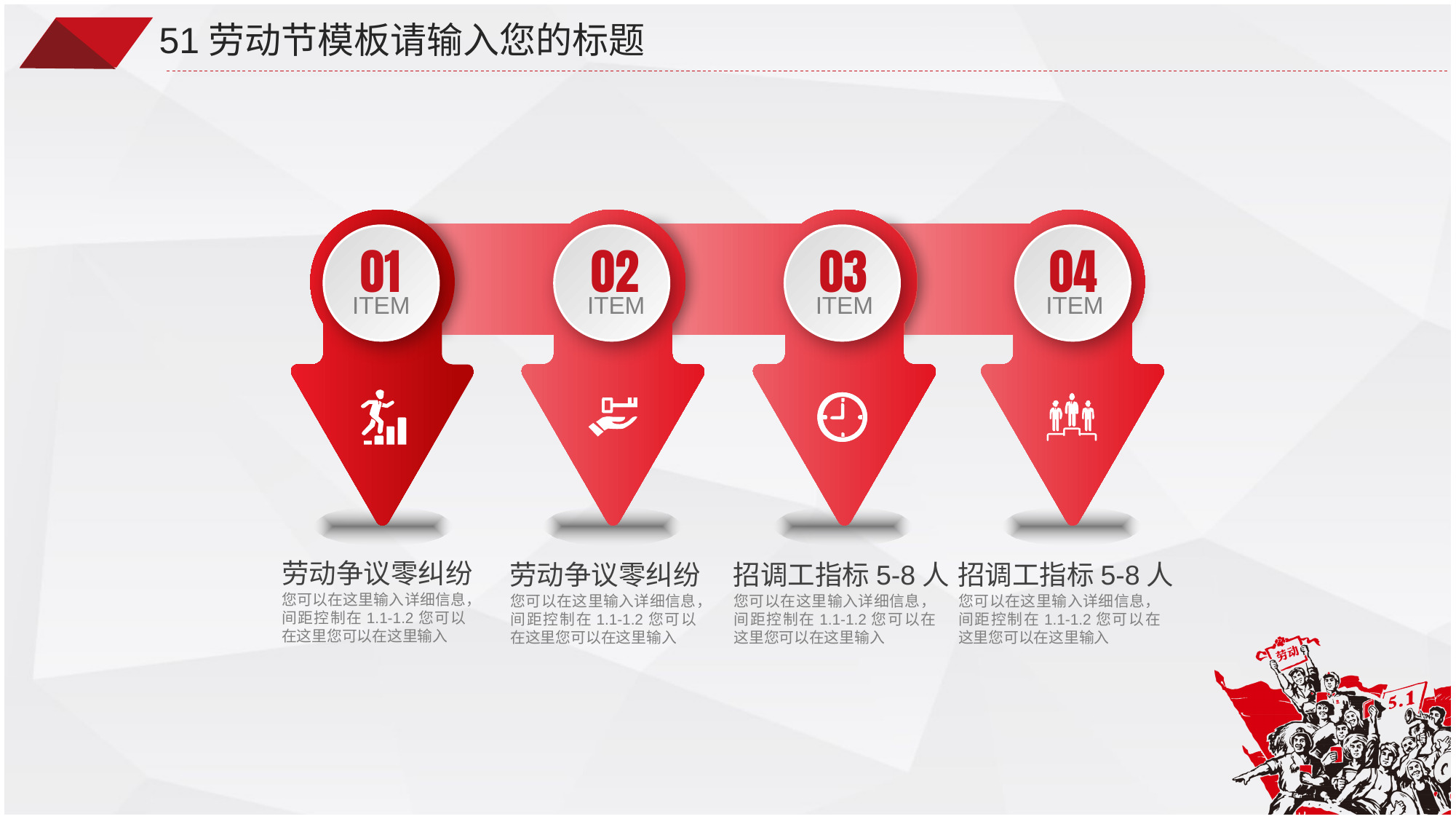

51劳动节模板请输入您的标题

01
ITEM
02
ITEM
03
ITEM
04
ITEM

劳动争议零纠纷
您可以在这里输入详细信息，间距控制在1.1-1.2您可以在这里您可以在这里输入
劳动争议零纠纷
您可以在这里输入详细信息，间距控制在1.1-1.2您可以在这里您可以在这里输入
招调工指标5-8人
您可以在这里输入详细信息，间距控制在1.1-1.2您可以在这里您可以在这里输入
招调工指标5-8人
您可以在这里输入详细信息，间距控制在1.1-1.2您可以在这里您可以在这里输入